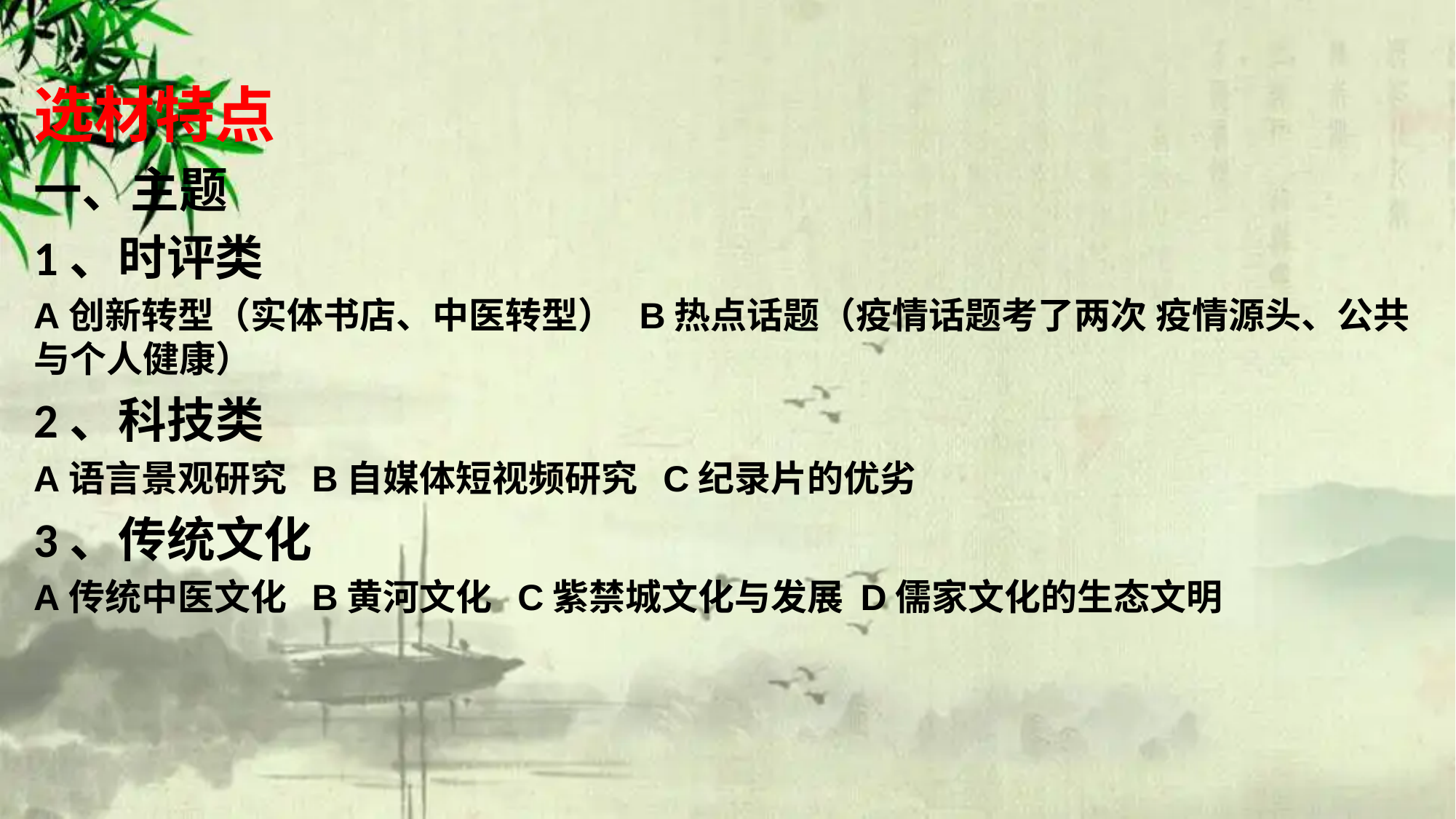

选材特点
一、主题
1、时评类
A创新转型（实体书店、中医转型）  B热点话题（疫情话题考了两次 疫情源头、公共与个人健康）
2、科技类
A语言景观研究  B自媒体短视频研究  C纪录片的优劣
3、传统文化
A传统中医文化  B黄河文化  C紫禁城文化与发展 D儒家文化的生态文明